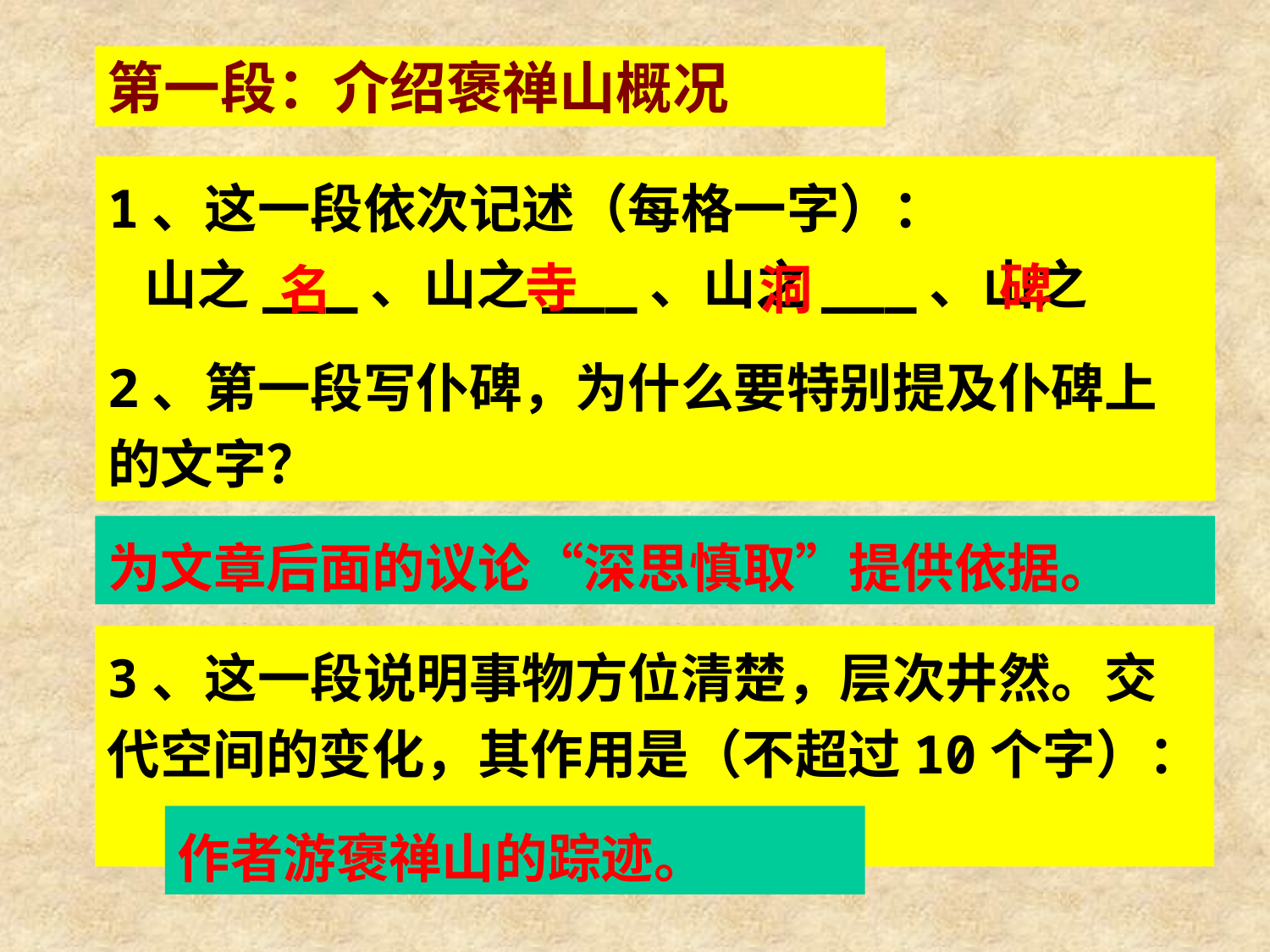

第一段：介绍褒禅山概况
1、这一段依次记述（每格一字）：
  山之___、山之___、山之___、山之___。
寺
碑
名
洞
2、第一段写仆碑，为什么要特别提及仆碑上的文字？
为文章后面的议论“深思慎取”提供依据。
3、这一段说明事物方位清楚，层次井然。交代空间的变化，其作用是（不超过10个字）：
作者游褒禅山的踪迹。